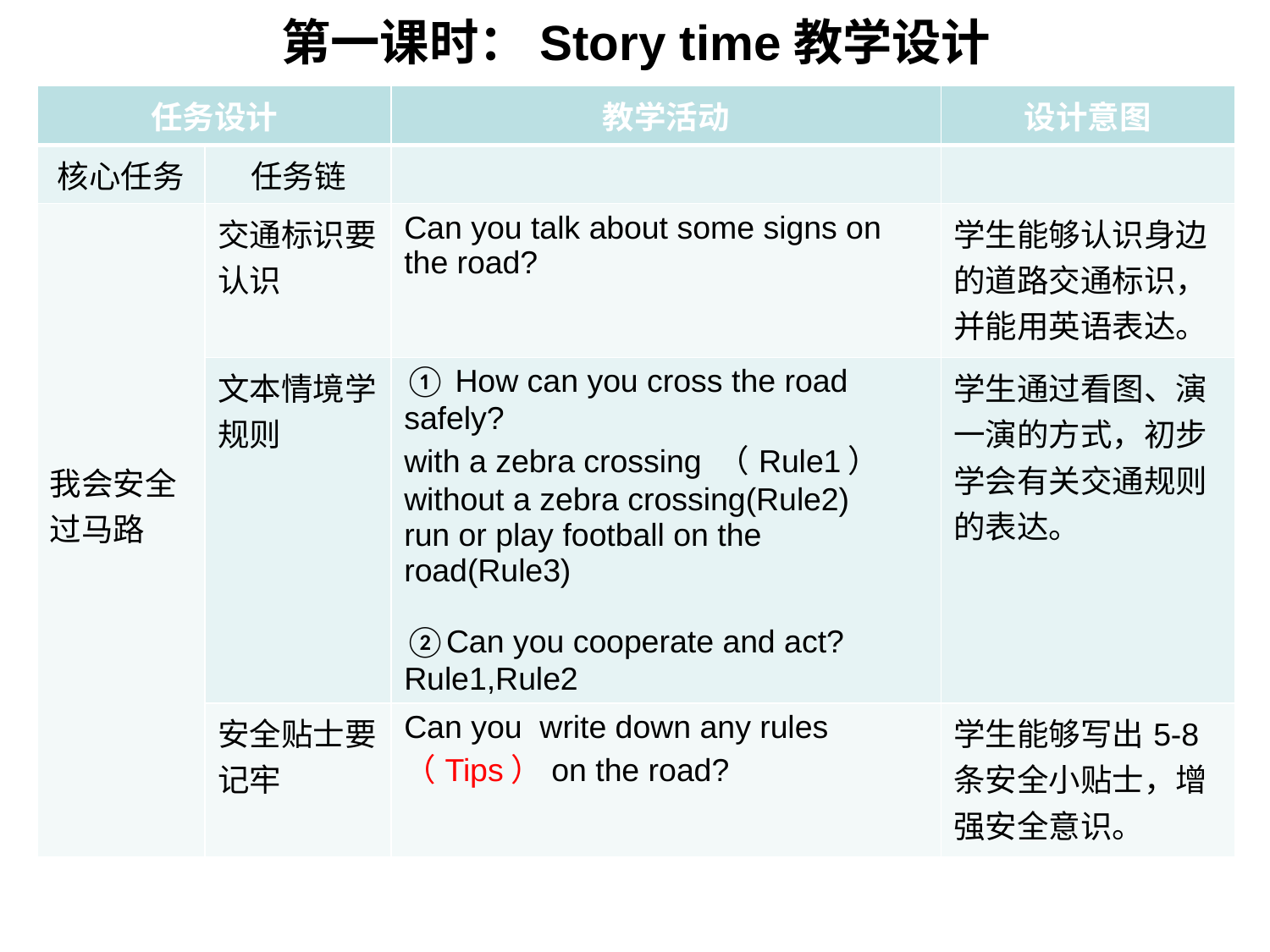

# 第一课时：Story time教学设计
| 任务设计 |  | 教学活动 | 设计意图 |
| --- | --- | --- | --- |
| 核心任务 | 任务链 |  |  |
| 我会安全过马路 | 交通标识要认识 | Can you talk about some signs on the road? | 学生能够认识身边的道路交通标识，并能用英语表达。 |
|  | 文本情境学规则 | ① How can you cross the road safely? with a zebra crossing （Rule1） without a zebra crossing(Rule2) run or play football on the road(Rule3) ②Can you cooperate and act? Rule1,Rule2 | 学生通过看图、演一演的方式，初步学会有关交通规则的表达。 |
|  | 安全贴士要记牢 | Can you write down any rules （Tips）on the road? | 学生能够写出5-8条安全小贴士，增强安全意识。 |